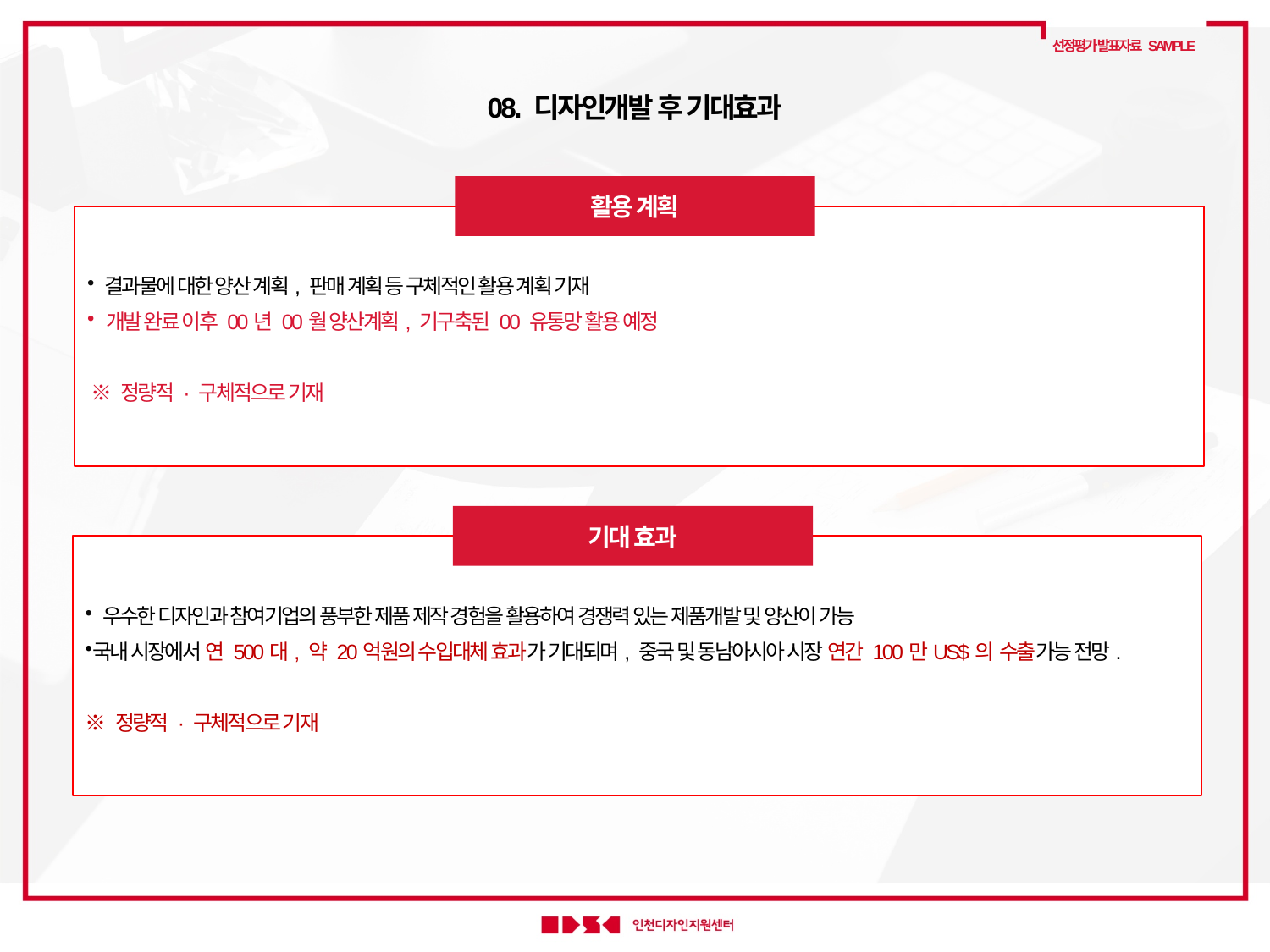

선정평가 발표자료 SAMPLE
08. 디자인개발 후 기대효과
활용 계획

 결과물에 대한 양산 계획, 판매 계획 등 구체적인 활용 계획 기재
 개발 완료 이후 00년 00월 양산계획, 기구축된 00 유통망 활용 예정

 ※ 정량적 · 구체적으로 기재

기대 효과

 우수한 디자인과 참여기업의 풍부한 제품 제작 경험을 활용하여 경쟁력 있는 제품개발 및 양산이 가능
국내 시장에서 연 500대, 약 20억원의 수입대체 효과가 기대되며, 중국 및 동남아시아 시장 연간 100만US$의  수출가능 전망.

※ 정량적 · 구체적으로 기재